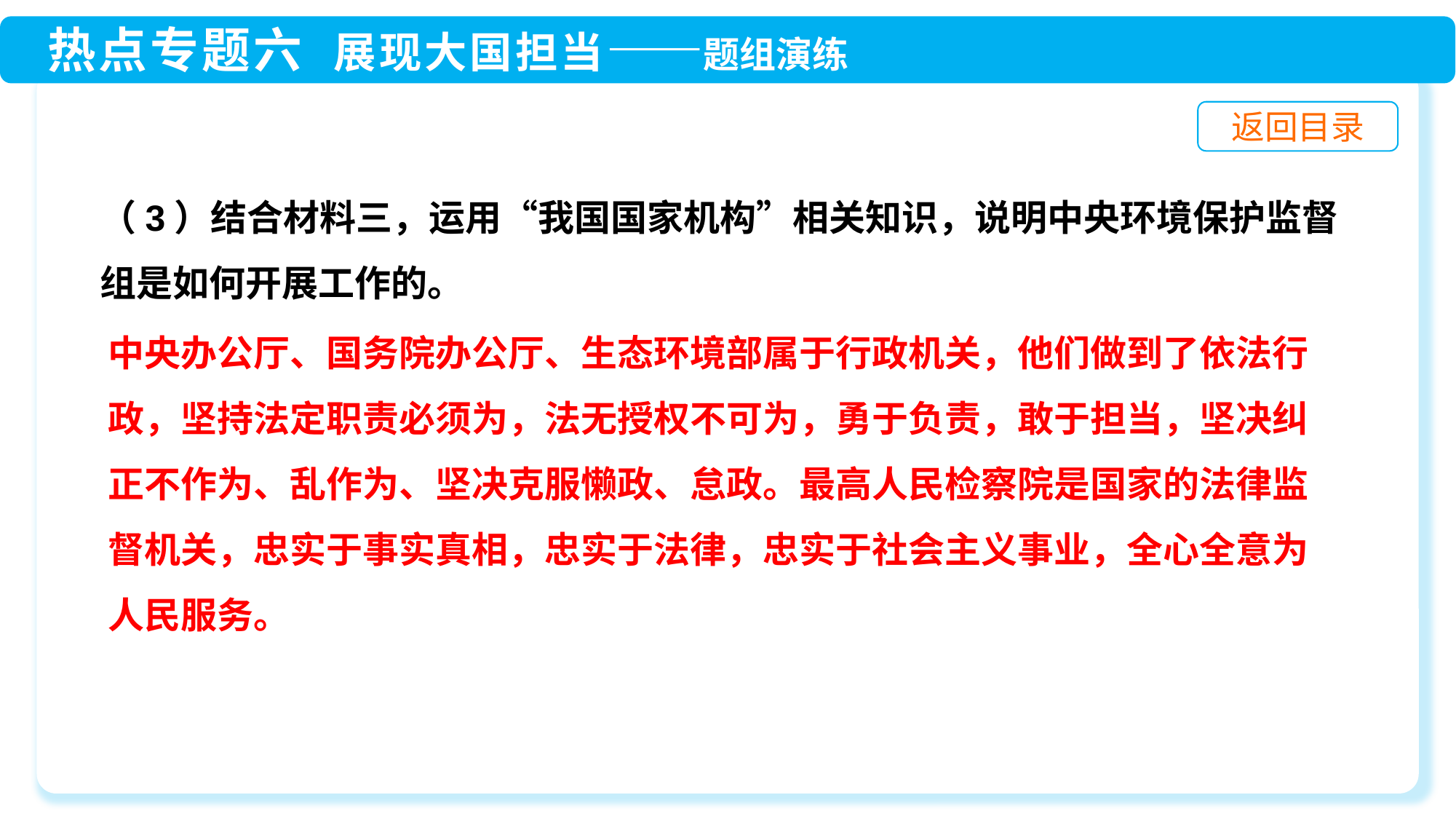

（3）结合材料三，运用“我国国家机构”相关知识，说明中央环境保护监督组是如何开展工作的。
中央办公厅、国务院办公厅、生态环境部属于行政机关，他们做到了依法行政，坚持法定职责必须为，法无授权不可为，勇于负责，敢于担当，坚决纠正不作为、乱作为、坚决克服懒政、怠政。最高人民检察院是国家的法律监督机关，忠实于事实真相，忠实于法律，忠实于社会主义事业，全心全意为人民服务。